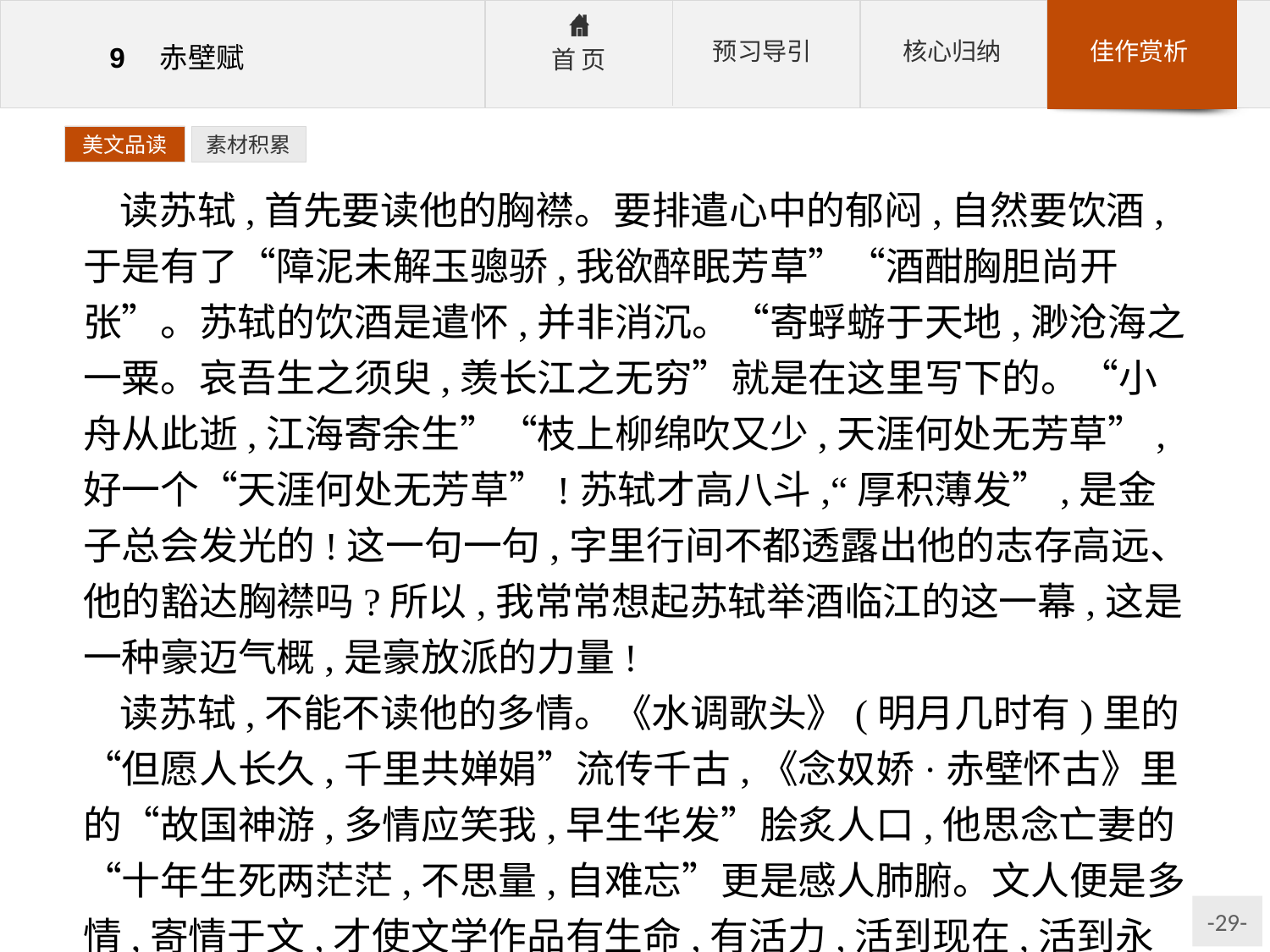

美文品读
素材积累
读苏轼,首先要读他的胸襟。要排遣心中的郁闷,自然要饮酒,于是有了“障泥未解玉骢骄,我欲醉眠芳草”“酒酣胸胆尚开张”。苏轼的饮酒是遣怀,并非消沉。“寄蜉蝣于天地,渺沧海之一粟。哀吾生之须臾,羡长江之无穷”就是在这里写下的。“小舟从此逝,江海寄余生”“枝上柳绵吹又少,天涯何处无芳草”,好一个“天涯何处无芳草”!苏轼才高八斗,“厚积薄发”,是金子总会发光的!这一句一句,字里行间不都透露出他的志存高远、他的豁达胸襟吗?所以,我常常想起苏轼举酒临江的这一幕,这是一种豪迈气概,是豪放派的力量!
读苏轼,不能不读他的多情。《水调歌头》(明月几时有)里的“但愿人长久,千里共婵娟”流传千古,《念奴娇·赤壁怀古》里的“故国神游,多情应笑我,早生华发”脍炙人口,他思念亡妻的“十年生死两茫茫,不思量,自难忘”更是感人肺腑。文人便是多情,寄情于文,才使文学作品有生命,有活力,活到现在,活到永远!